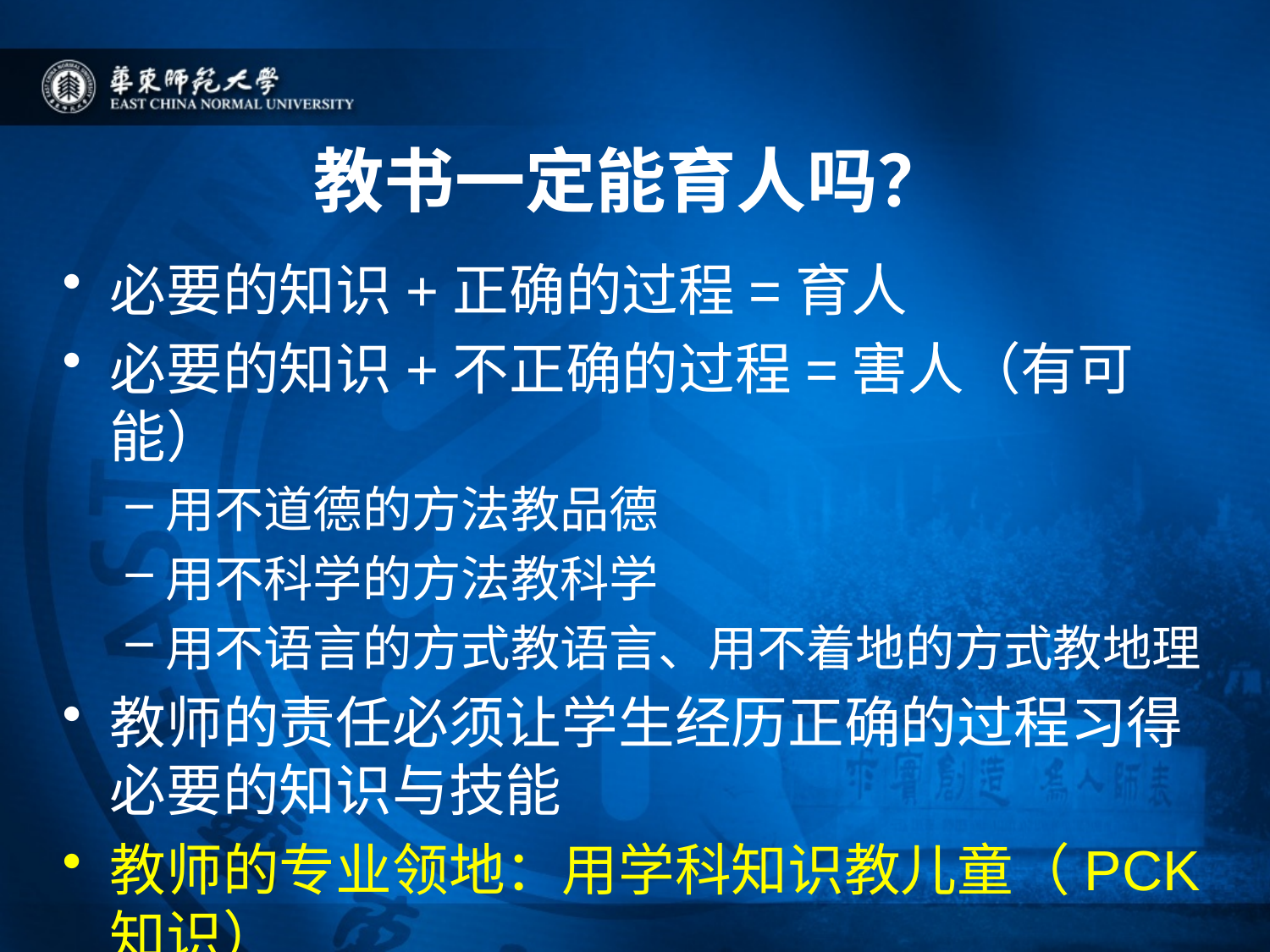

# 教书一定能育人吗？
必要的知识+正确的过程=育人
必要的知识+不正确的过程=害人（有可能）
用不道德的方法教品德
用不科学的方法教科学
用不语言的方式教语言、用不着地的方式教地理
教师的责任必须让学生经历正确的过程习得必要的知识与技能
教师的专业领地：用学科知识教儿童（PCK知识）